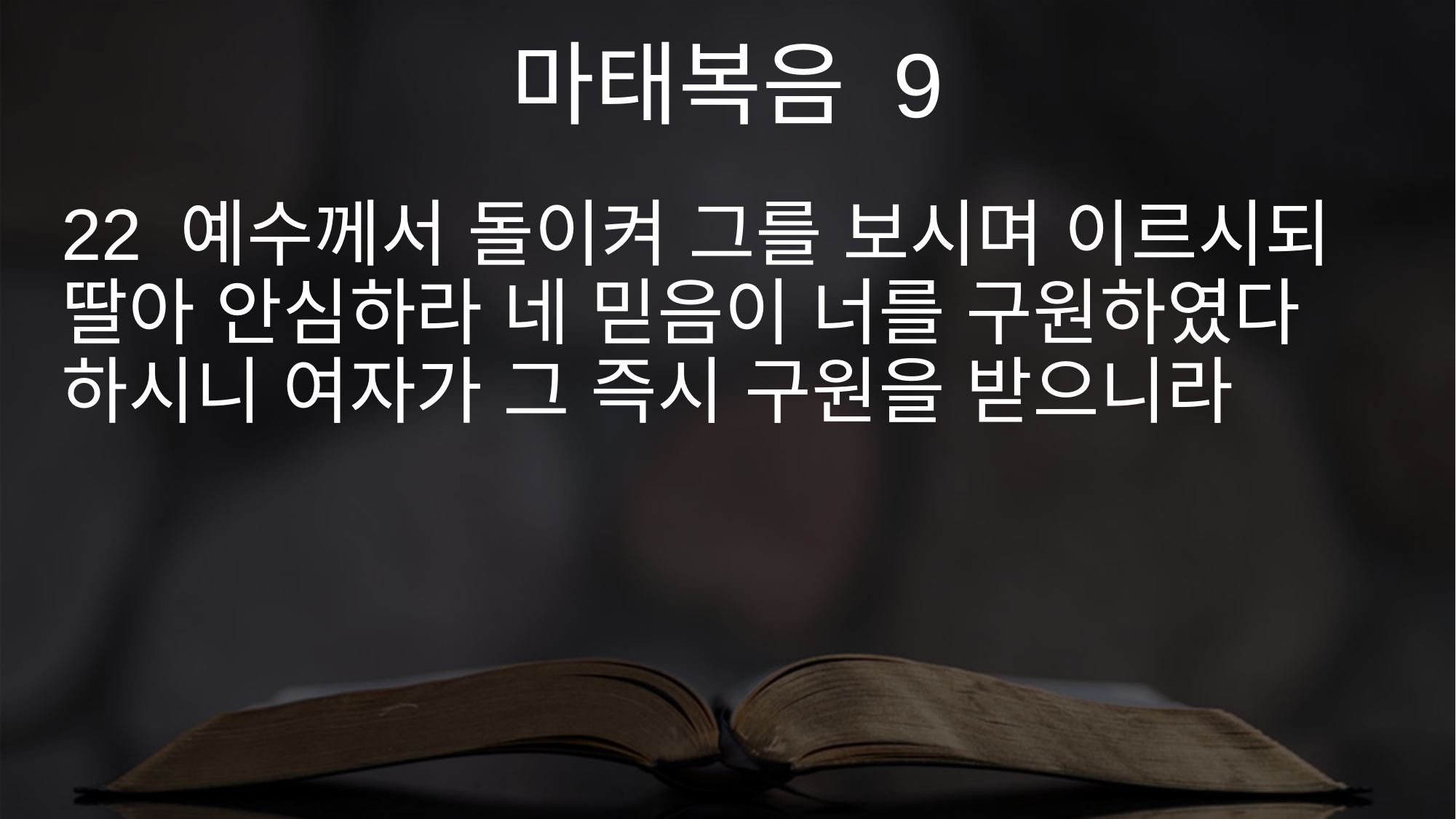

마태복음 9
22 예수께서 돌이켜 그를 보시며 이르시되 딸아 안심하라 네 믿음이 너를 구원하였다 하시니 여자가 그 즉시 구원을 받으니라